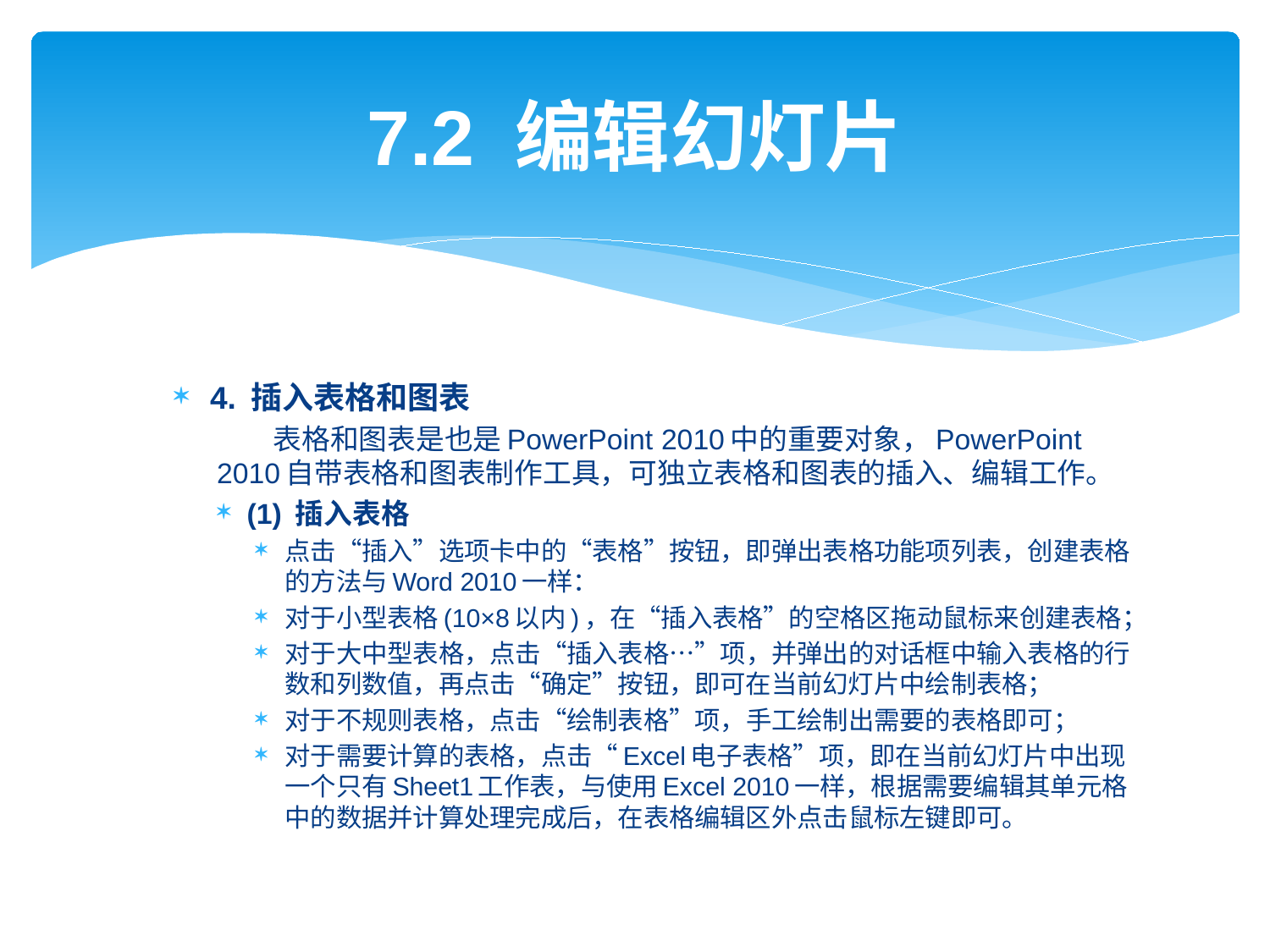

# 7.2 编辑幻灯片
4. 插入表格和图表
        表格和图表是也是PowerPoint 2010中的重要对象，PowerPoint 2010自带表格和图表制作工具，可独立表格和图表的插入、编辑工作。
(1) 插入表格
点击“插入”选项卡中的“表格”按钮，即弹出表格功能项列表，创建表格的方法与Word 2010一样：
对于小型表格(10×8以内)，在“插入表格”的空格区拖动鼠标来创建表格；
对于大中型表格，点击“插入表格…”项，并弹出的对话框中输入表格的行数和列数值，再点击“确定”按钮，即可在当前幻灯片中绘制表格；
对于不规则表格，点击“绘制表格”项，手工绘制出需要的表格即可；
对于需要计算的表格，点击“Excel电子表格”项，即在当前幻灯片中出现一个只有Sheet1工作表，与使用Excel 2010一样，根据需要编辑其单元格中的数据并计算处理完成后，在表格编辑区外点击鼠标左键即可。